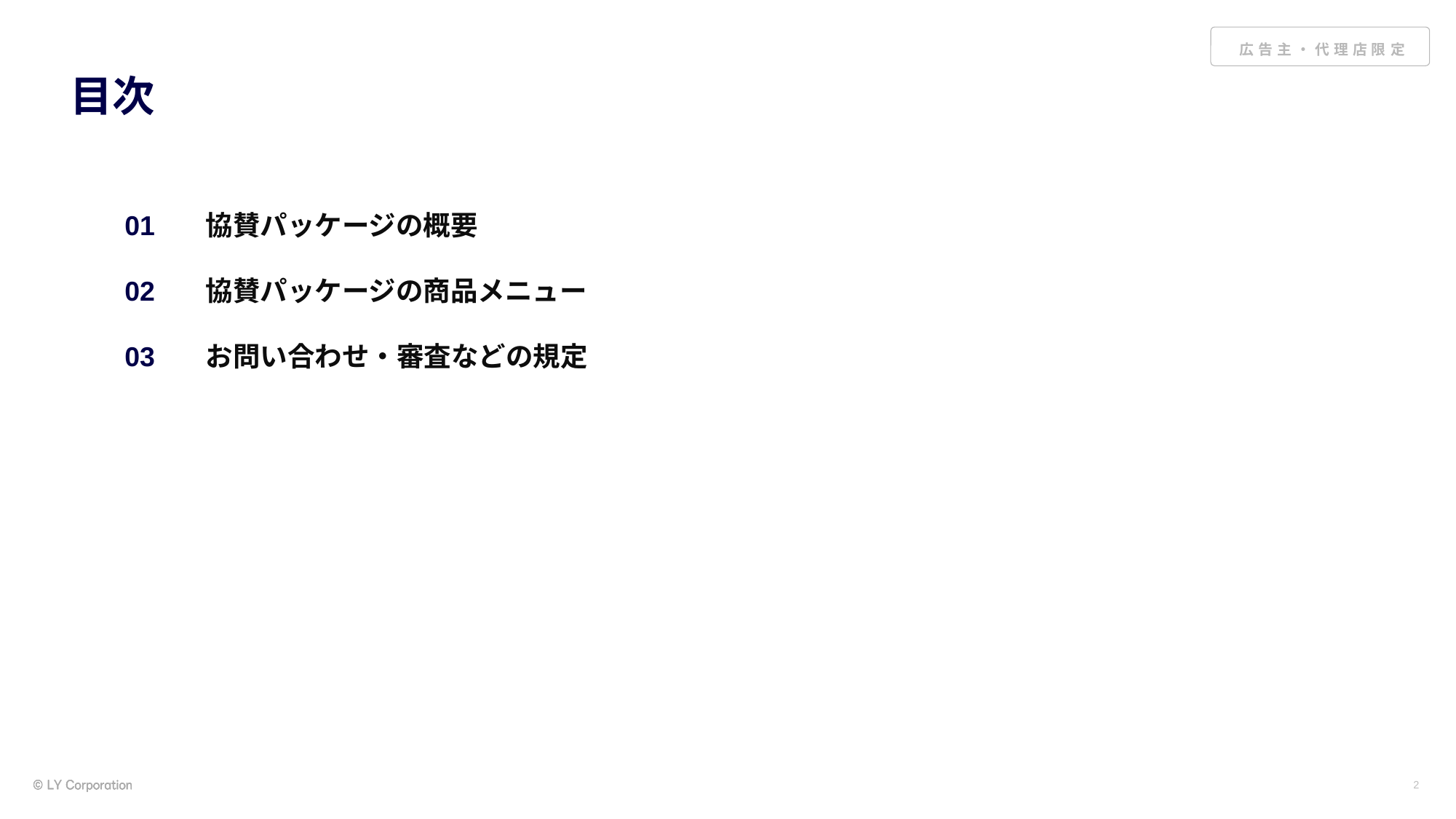

# 目次
01
02
03
協賛パッケージの概要
協賛パッケージの商品メニュー
お問い合わせ・審査などの規定